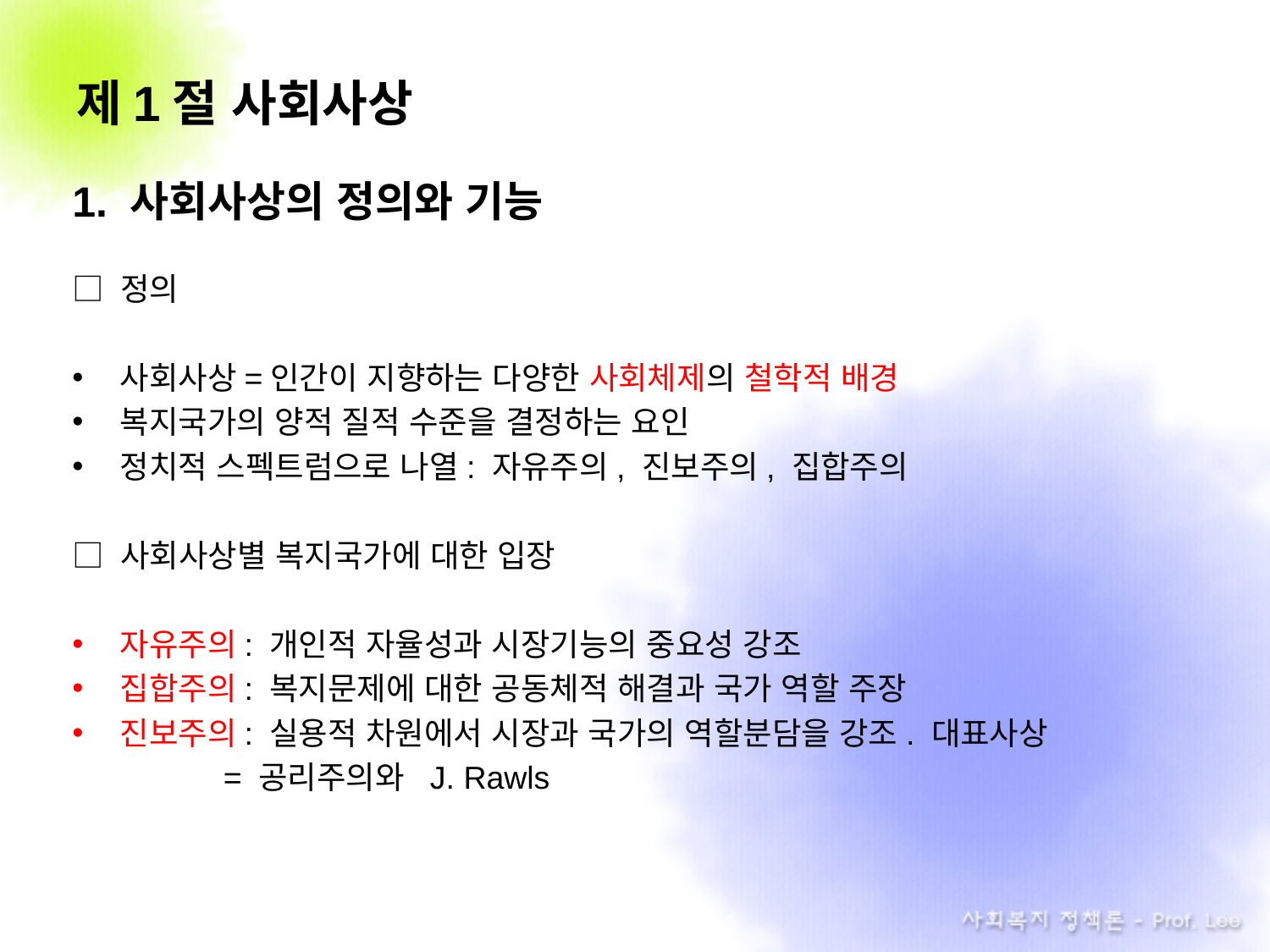

# 제1절 사회사상
1. 사회사상의 정의와 기능

□ 정의

사회사상=인간이 지향하는 다양한 사회체제의 철학적 배경
복지국가의 양적 질적 수준을 결정하는 요인
정치적 스펙트럼으로 나열: 자유주의, 진보주의, 집합주의

□ 사회사상별 복지국가에 대한 입장

자유주의: 개인적 자율성과 시장기능의 중요성 강조
집합주의: 복지문제에 대한 공동체적 해결과 국가 역할 주장
진보주의: 실용적 차원에서 시장과 국가의 역할분담을 강조. 대표사상
                 = 공리주의와  J. Rawls